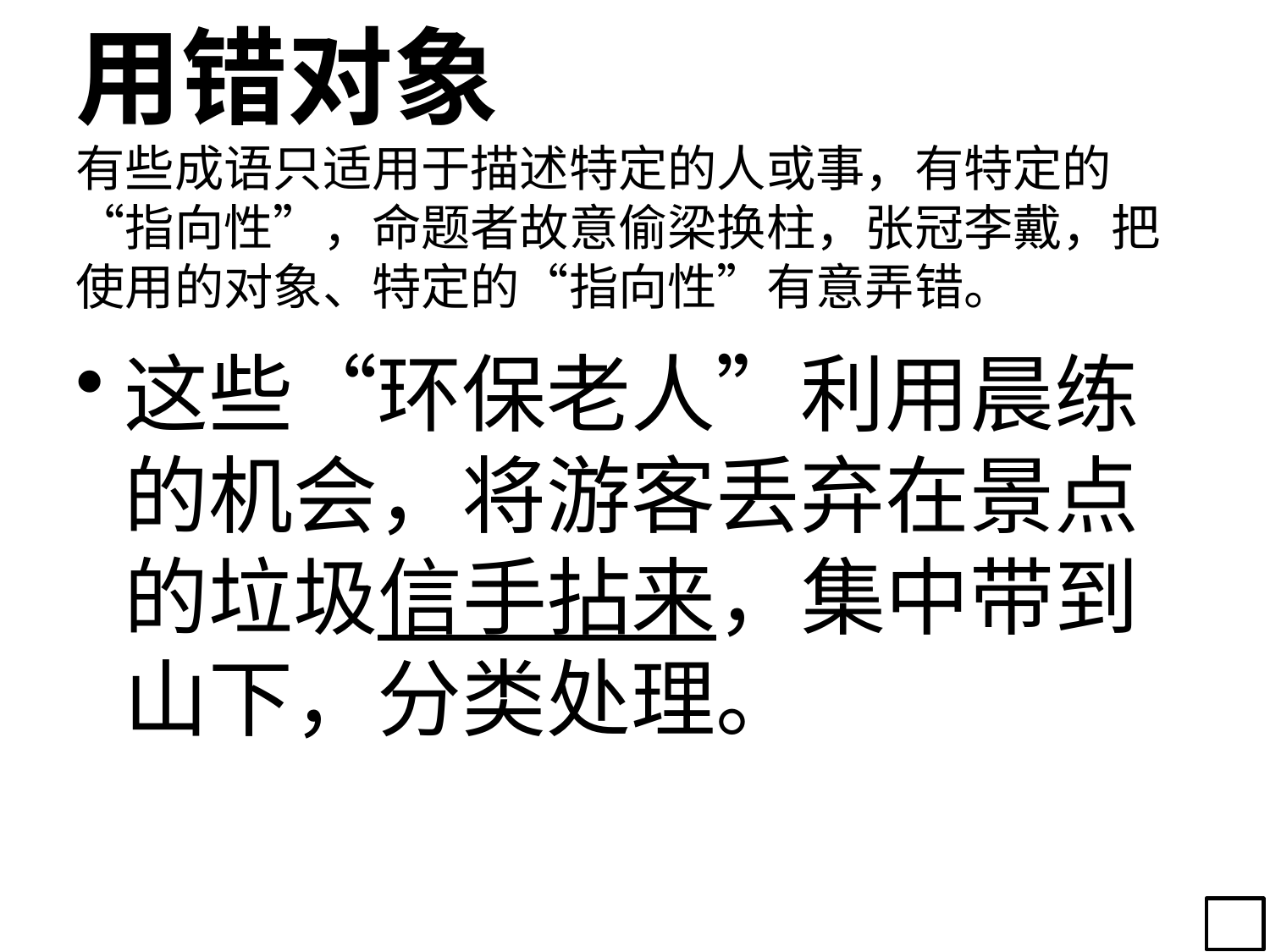

# 用错对象 有些成语只适用于描述特定的人或事，有特定的“指向性”，命题者故意偷梁换柱，张冠李戴，把使用的对象、特定的“指向性”有意弄错。
这些“环保老人”利用晨练的机会，将游客丢弃在景点的垃圾信手拈来，集中带到山下，分类处理。